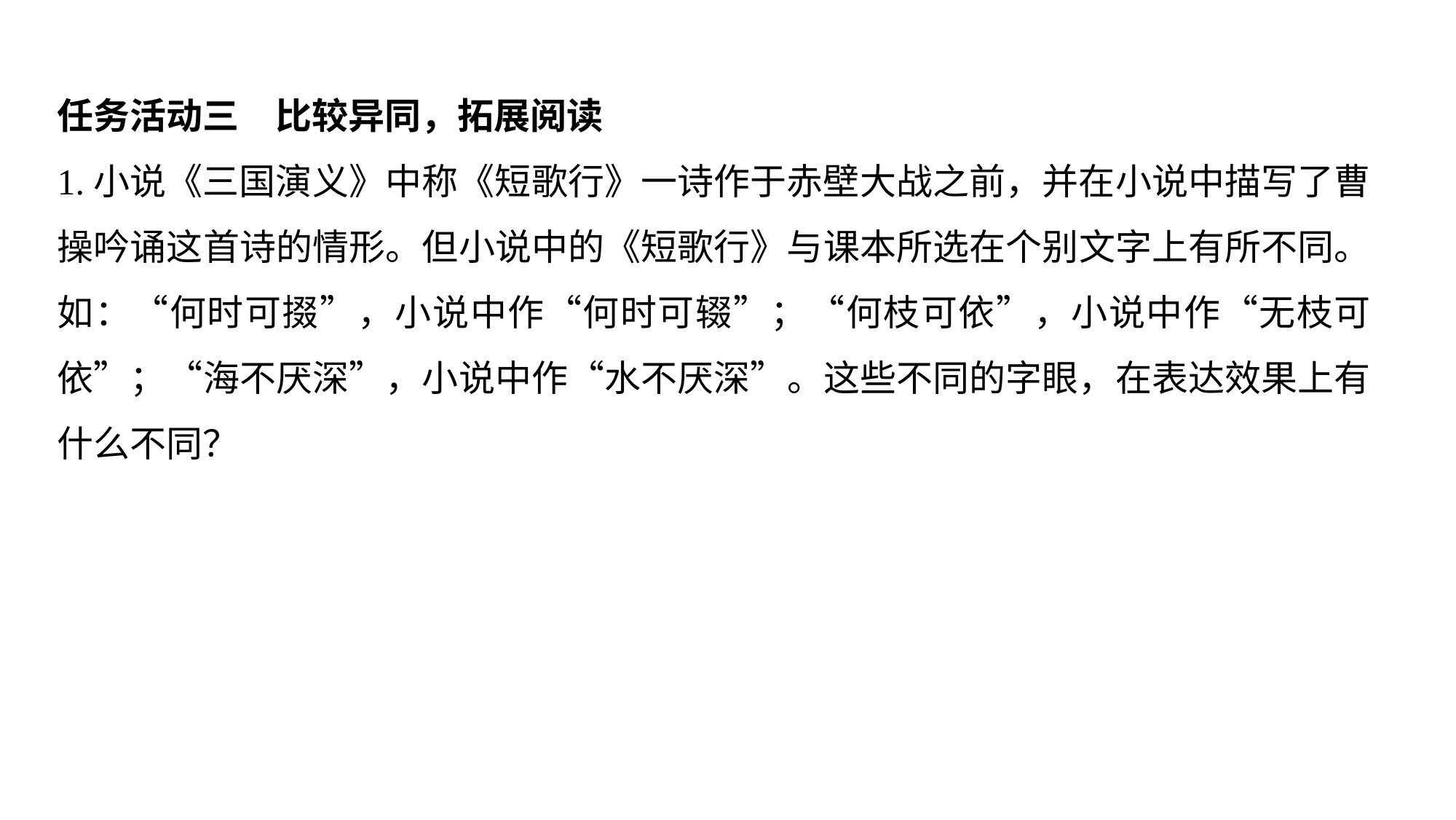

任务活动三　比较异同，拓展阅读
1.小说《三国演义》中称《短歌行》一诗作于赤壁大战之前，并在小说中描写了曹操吟诵这首诗的情形。但小说中的《短歌行》与课本所选在个别文字上有所不同。如：“何时可掇”，小说中作“何时可辍”；“何枝可依”，小说中作“无枝可依”；“海不厌深”，小说中作“水不厌深”。这些不同的字眼，在表达效果上有什么不同？